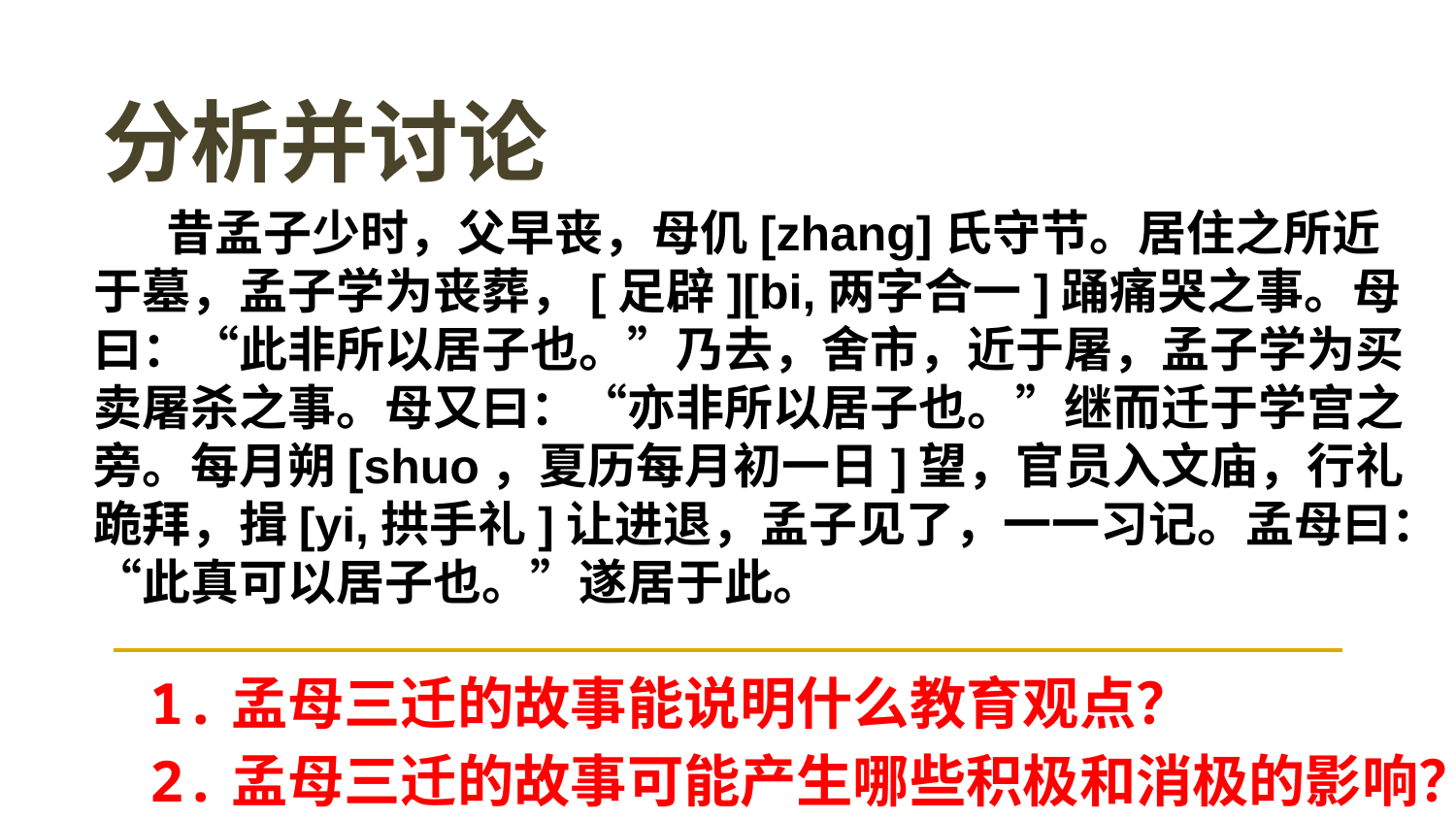

分析并讨论

昔孟子少时，父早丧，母仉[zhang]氏守节。居住之所近于墓，孟子学为丧葬，[足辟][bi,两字合一]踊痛哭之事。母曰：“此非所以居子也。”乃去，舍市，近于屠，孟子学为买卖屠杀之事。母又曰：“亦非所以居子也。”继而迁于学宫之旁。每月朔[shuo，夏历每月初一日]望，官员入文庙，行礼跪拜，揖[yi,拱手礼]让进退，孟子见了，一一习记。孟母曰：“此真可以居子也。”遂居于此。
1.孟母三迁的故事能说明什么教育观点？
2.孟母三迁的故事可能产生哪些积极和消极的影响？